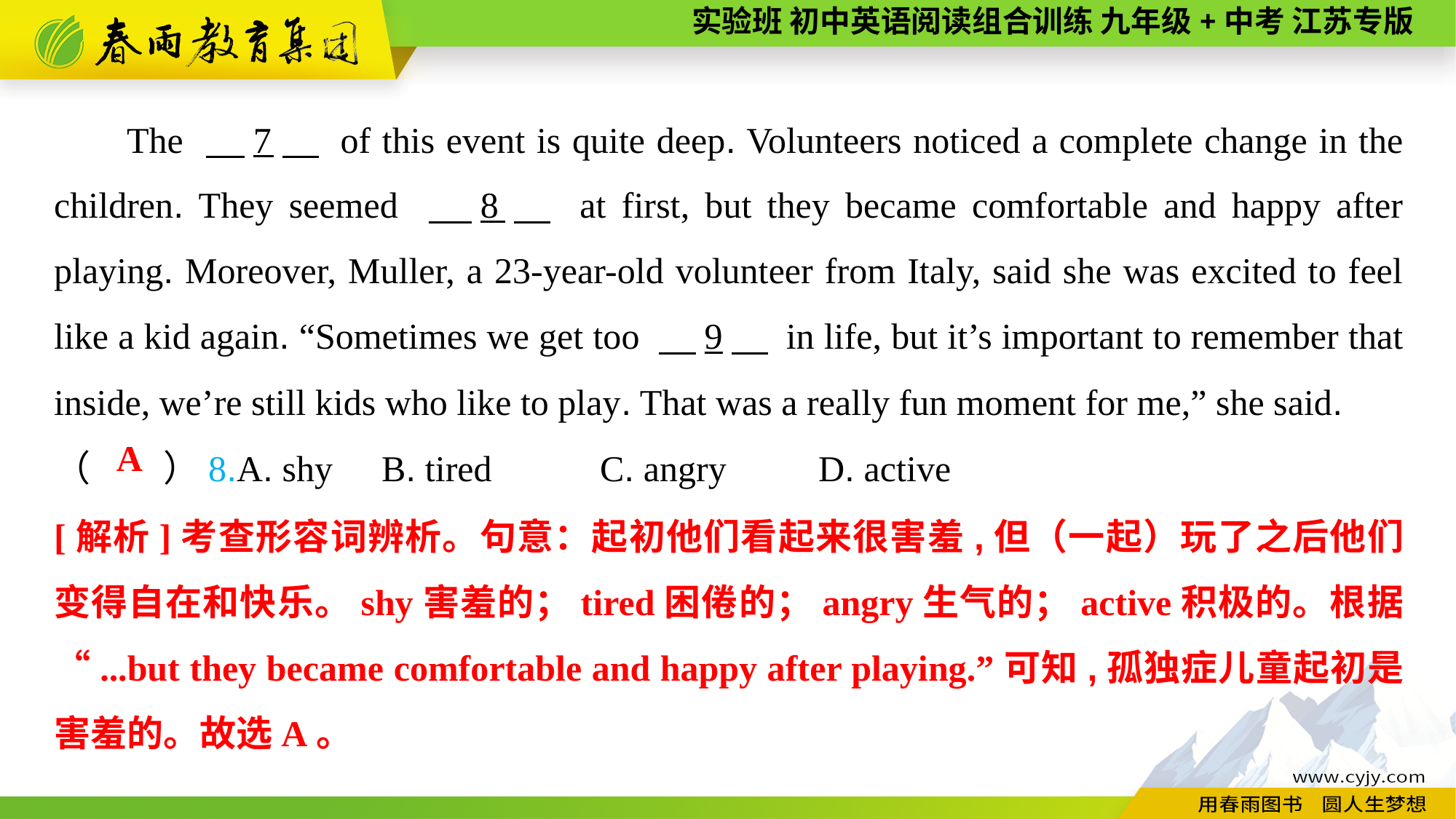

The 　7　 of this event is quite deep. Volunteers noticed a complete change in the children. They seemed 　8　 at first, but they became comfortable and happy after playing. Moreover, Muller, a 23-year-old volunteer from Italy, said she was excited to feel like a kid again. “Sometimes we get too 　9　 in life, but it’s important to remember that inside, we’re still kids who like to play. That was a really fun moment for me,” she said.
（　　）8.A. shy	B. tired	C. angry	D. active
A
[解析]考查形容词辨析。句意：起初他们看起来很害羞,但（一起）玩了之后他们变得自在和快乐。shy害羞的；tired困倦的；angry生气的；active积极的。根据“...but they became comfortable and happy after playing.”可知,孤独症儿童起初是害羞的。故选A。